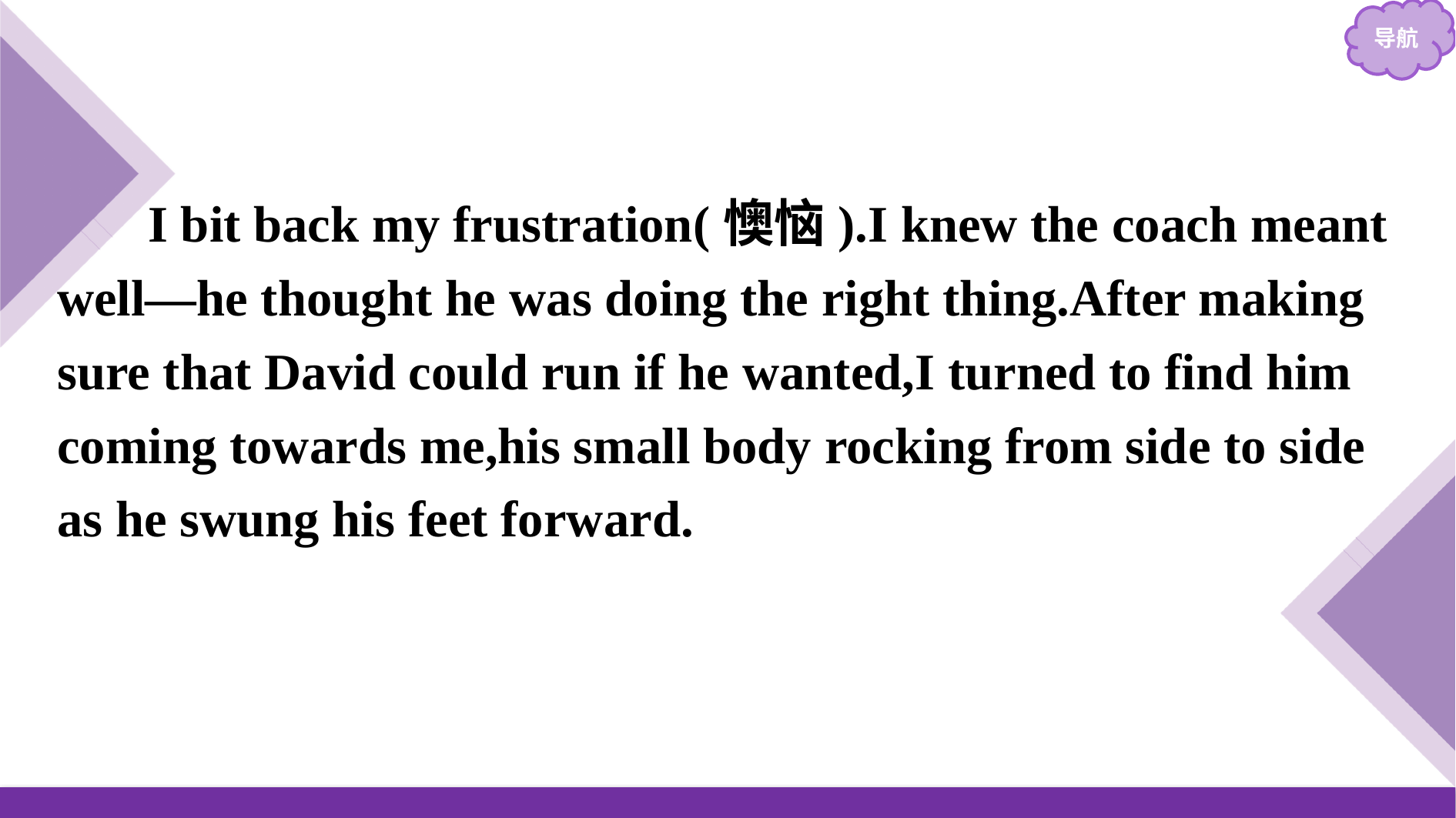

I bit back my frustration(懊恼).I knew the coach meant well—he thought he was doing the right thing.After making sure that David could run if he wanted,I turned to find him coming towards me,his small body rocking from side to side as he swung his feet forward.